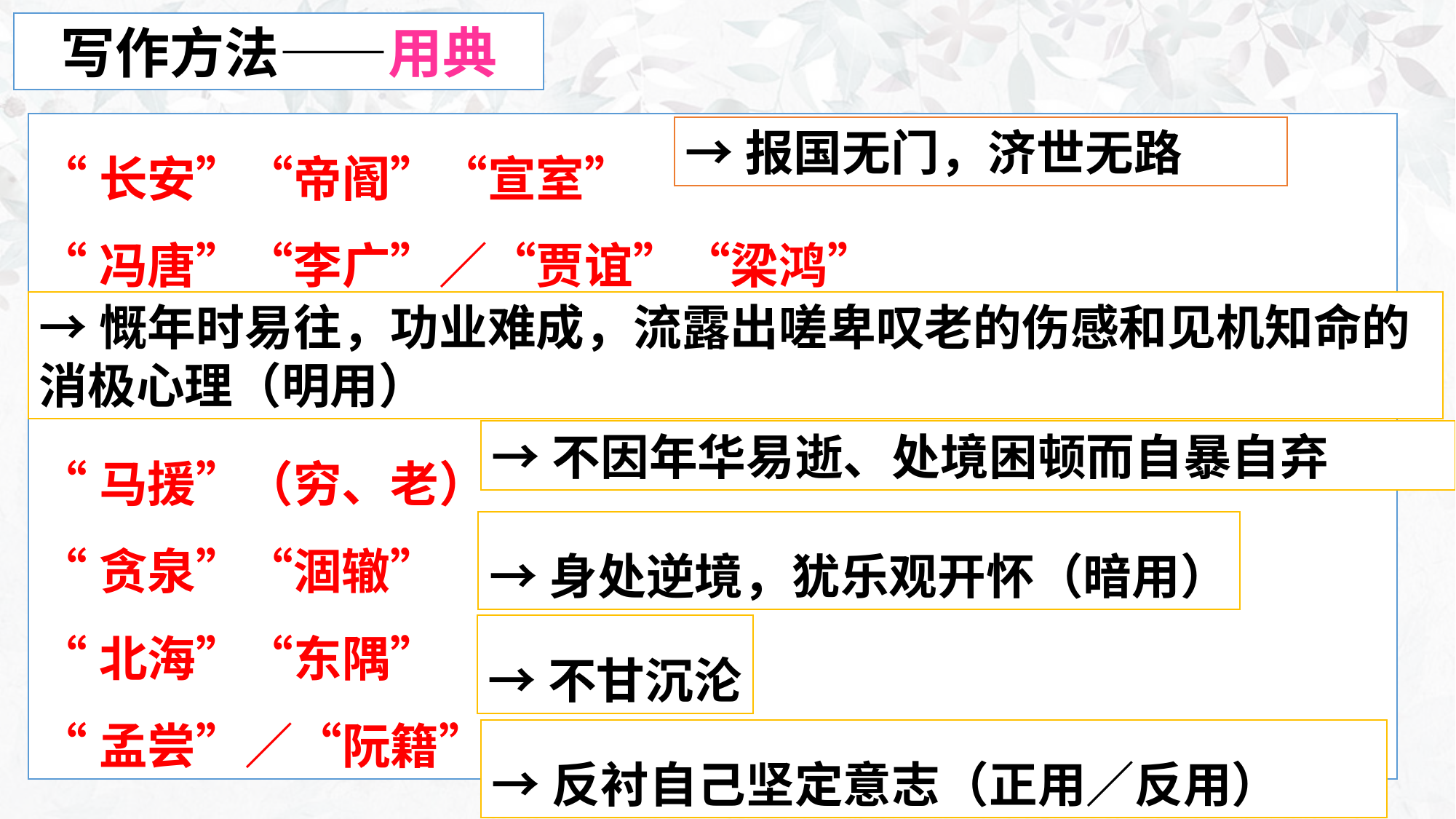

写作方法——用典
“长安”“帝阍”“宣室”
“冯唐”“李广”∕“贾谊”“梁鸿”

“马援”（穷、老）
“贪泉”“涸辙”
“北海”“东隅”
“孟尝”∕“阮籍”
→报国无门，济世无路
→慨年时易往，功业难成，流露出嗟卑叹老的伤感和见机知命的消极心理（明用）
→不因年华易逝、处境困顿而自暴自弃
→身处逆境，犹乐观开怀（暗用）
→不甘沉沦
→反衬自己坚定意志（正用∕反用）